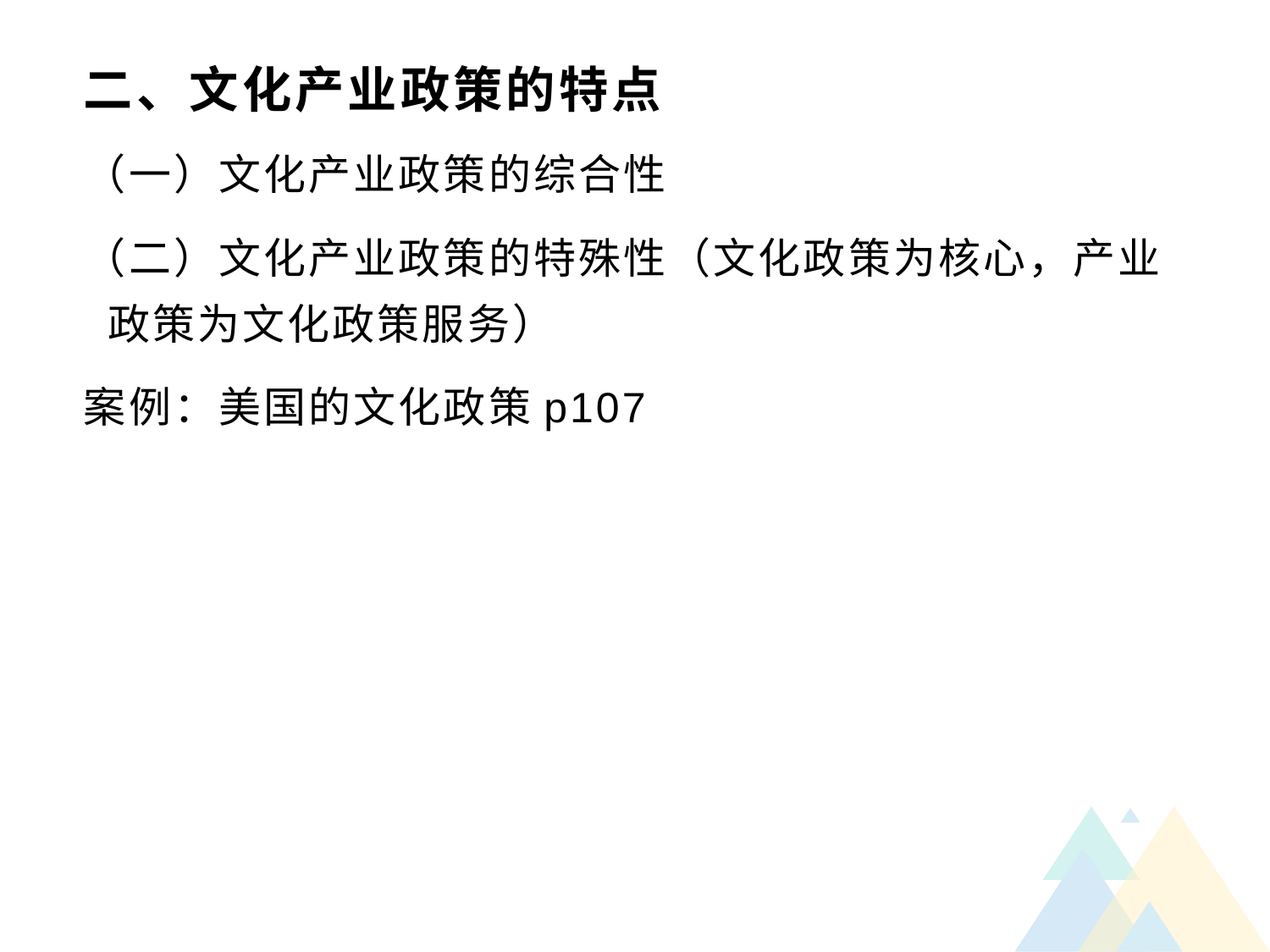

# 二、文化产业政策的特点
（一）文化产业政策的综合性
（二）文化产业政策的特殊性（文化政策为核心，产业政策为文化政策服务）
案例：美国的文化政策p107